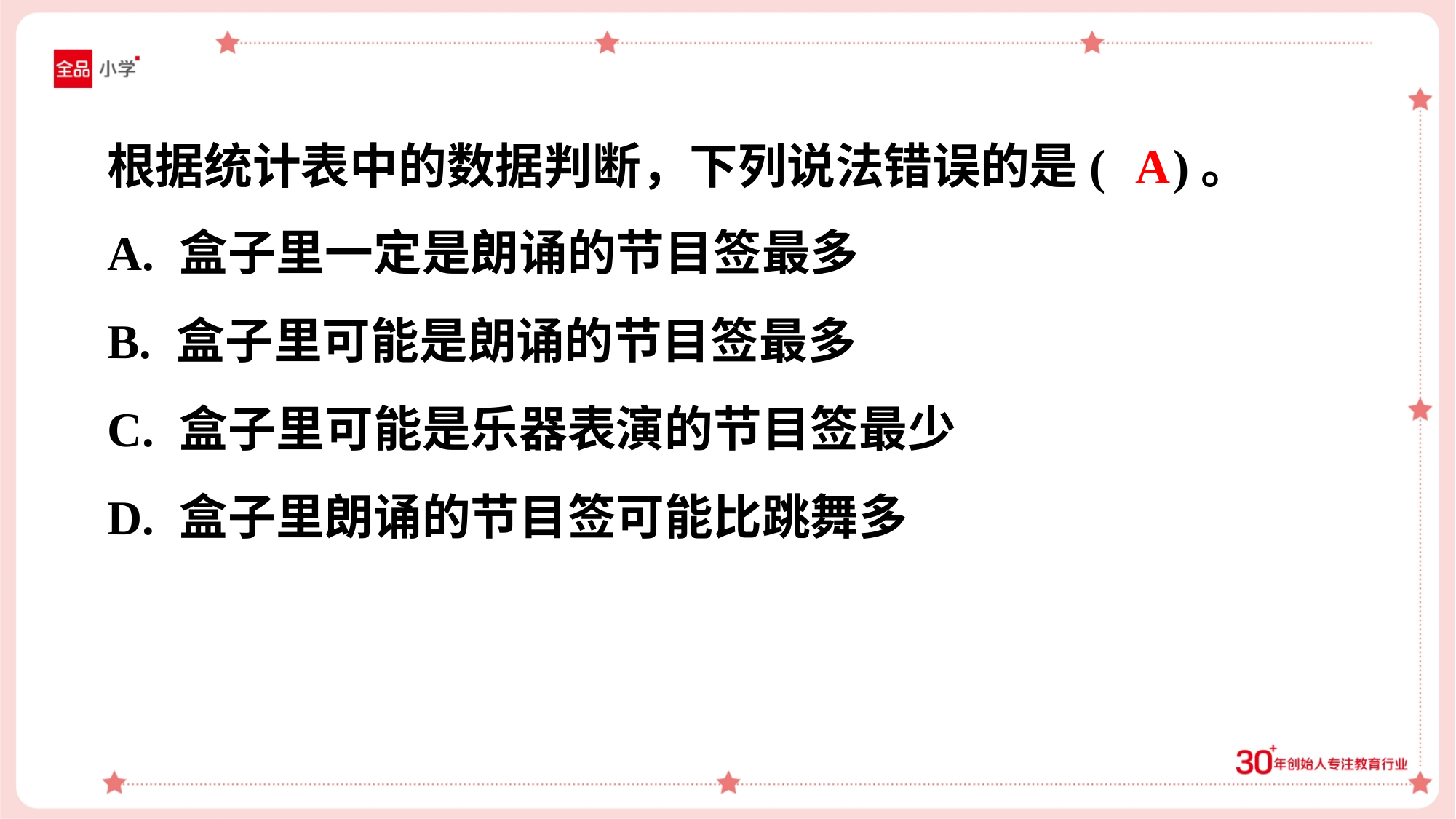

根据统计表中的数据判断，下列说法错误的是(     )。
A
A. 盒子里一定是朗诵的节目签最多
B. 盒子里可能是朗诵的节目签最多
C. 盒子里可能是乐器表演的节目签最少
D. 盒子里朗诵的节目签可能比跳舞多